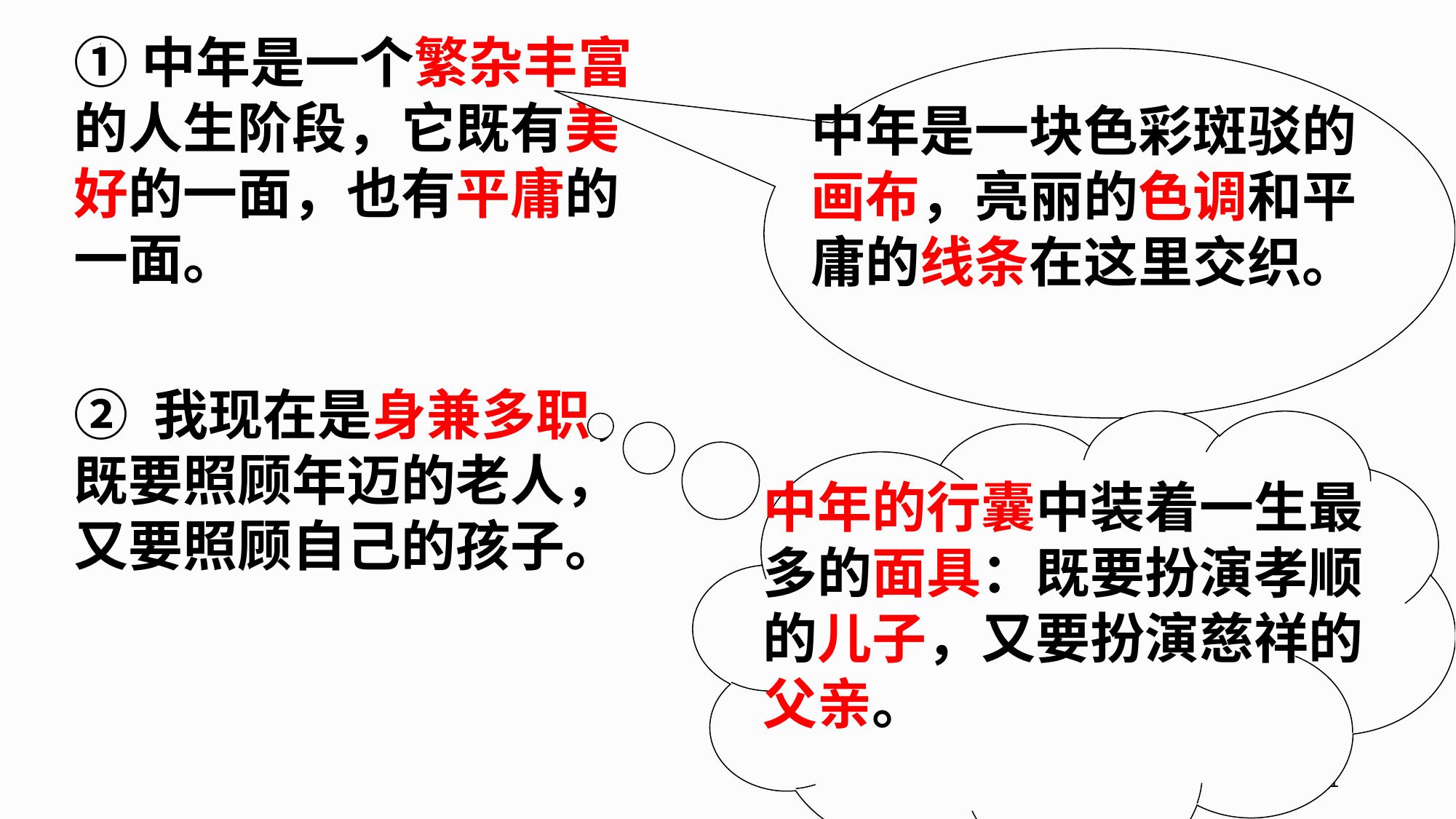

①中年是一个繁杂丰富的人生阶段，它既有美好的一面，也有平庸的一面。

中年是一块色彩斑驳的画布，亮丽的色调和平庸的线条在这里交织。
② 我现在是身兼多职，既要照顾年迈的老人，又要照顾自己的孩子。

中年的行囊中装着一生最多的面具：既要扮演孝顺的儿子，又要扮演慈祥的父亲。
21